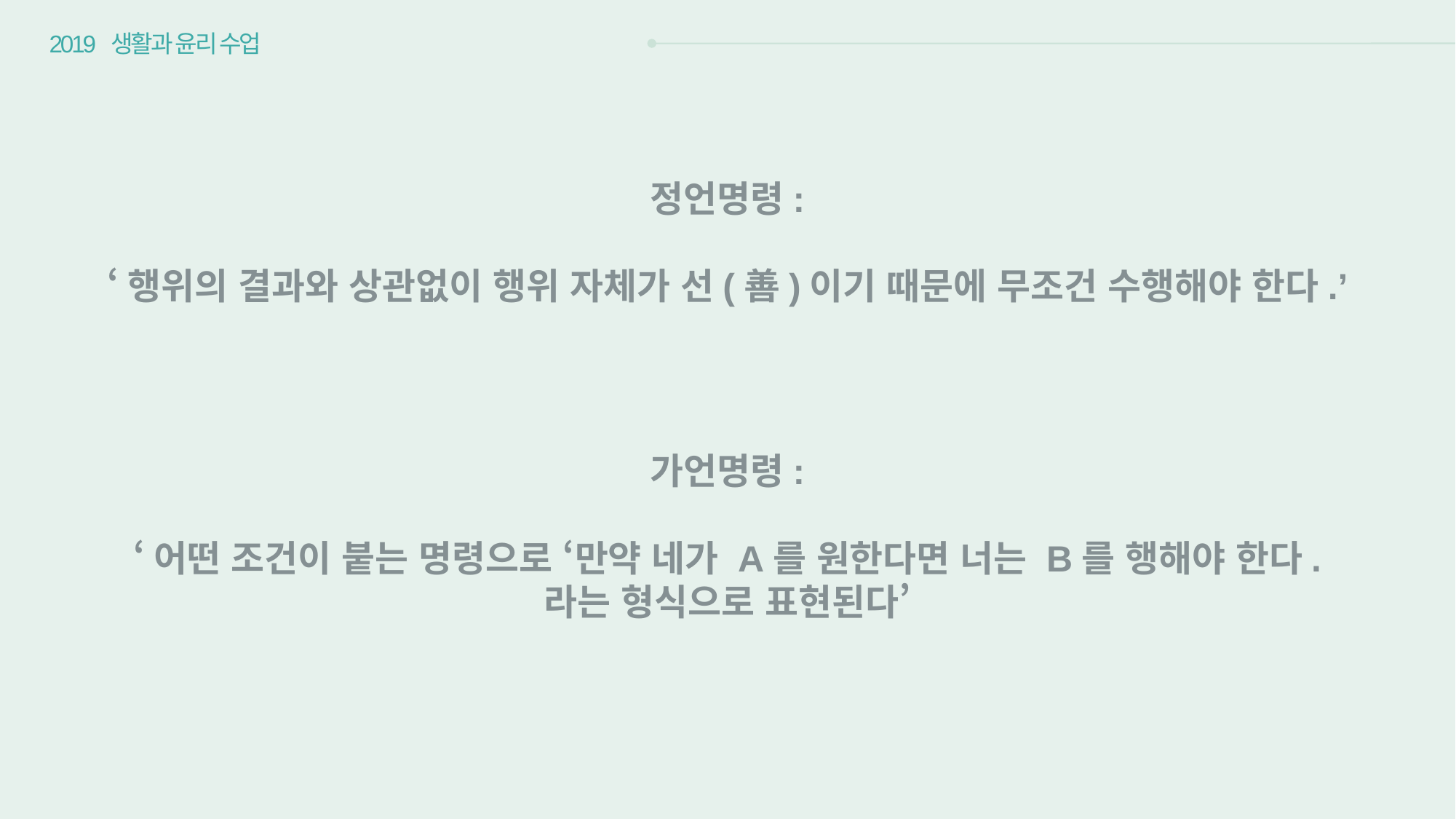

2019  생활과 윤리 수업

정언명령:

‘행위의 결과와 상관없이 행위 자체가 선(善)이기 때문에 무조건 수행해야 한다.’

가언명령:

‘어떤 조건이 붙는 명령으로 ‘만약 네가 A를 원한다면 너는 B를 행해야 한다.
라는 형식으로 표현된다’